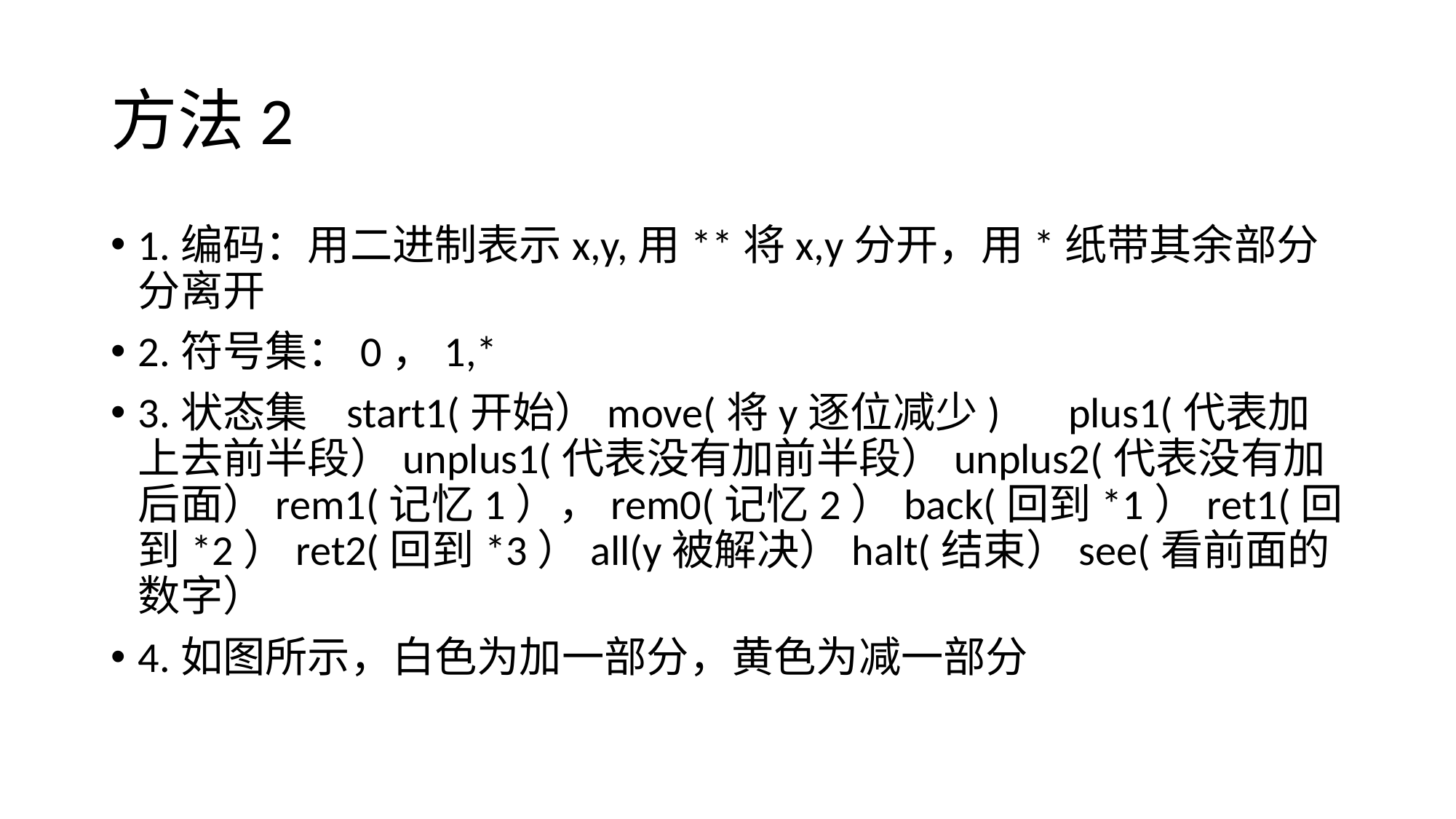

# 方法2
1.编码：用二进制表示x,y,用**将x,y分开，用*纸带其余部分分离开
2.符号集：0，1,*
3.状态集   start1(开始）move(将y逐位减少)       plus1(代表加上去前半段）unplus1(代表没有加前半段）unplus2(代表没有加后面）rem1(记忆1），rem0(记忆2）back(回到*1）ret1(回到*2）ret2(回到*3）all(y被解决）halt(结束）see(看前面的数字）
4.如图所示，白色为加一部分，黄色为减一部分